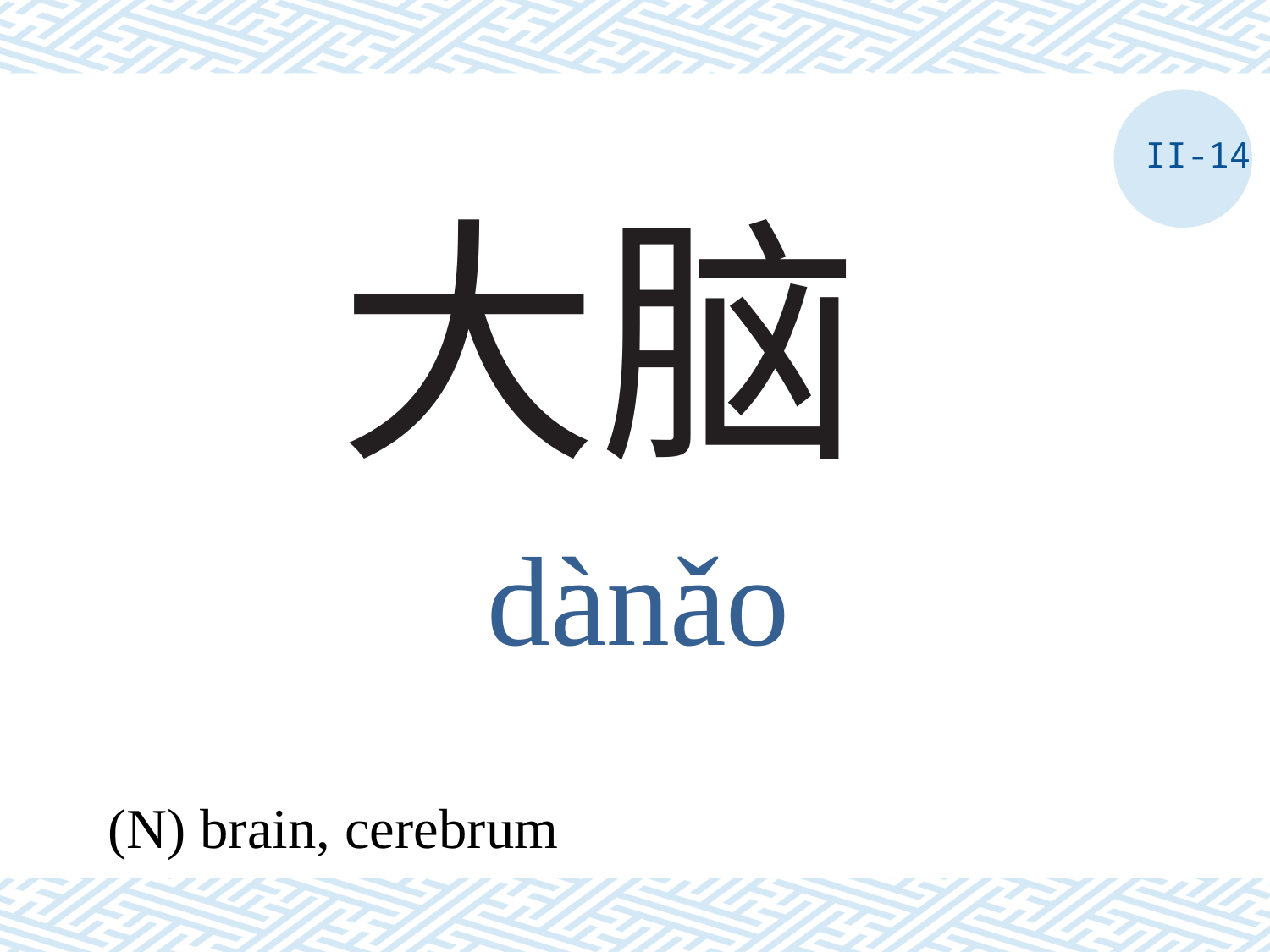

II-14

# 大脑
dànǎo
(N) brain, cerebrum